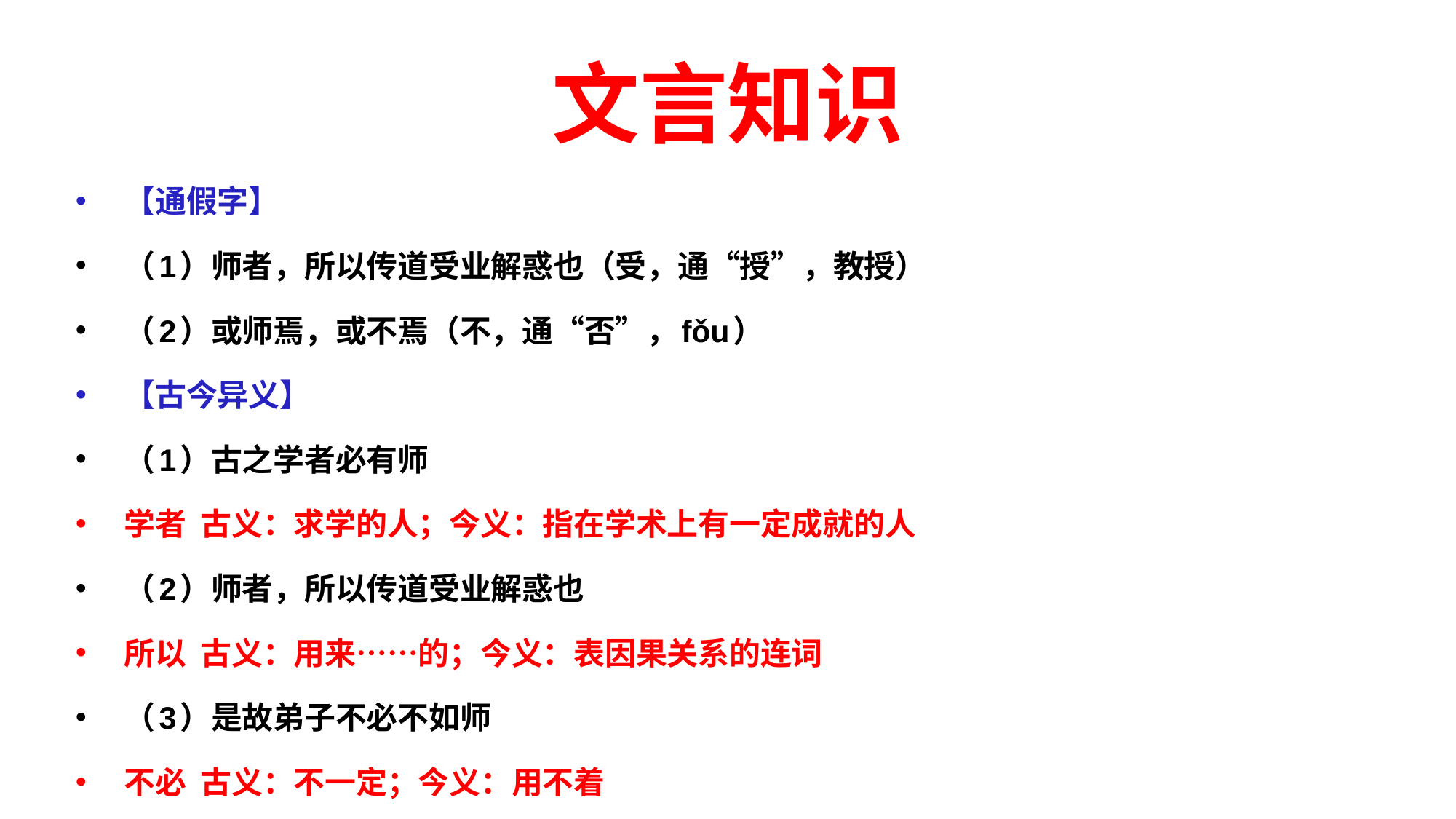

# 文言知识
【通假字】
（1）师者，所以传道受业解惑也（受，通“授”，教授）
（2）或师焉，或不焉（不，通“否”，fǒu）
【古今异义】
（1）古之学者必有师
学者  古义：求学的人；今义：指在学术上有一定成就的人
（2）师者，所以传道受业解惑也
所以  古义：用来……的；今义：表因果关系的连词
（3）是故弟子不必不如师
不必  古义：不一定；今义：用不着